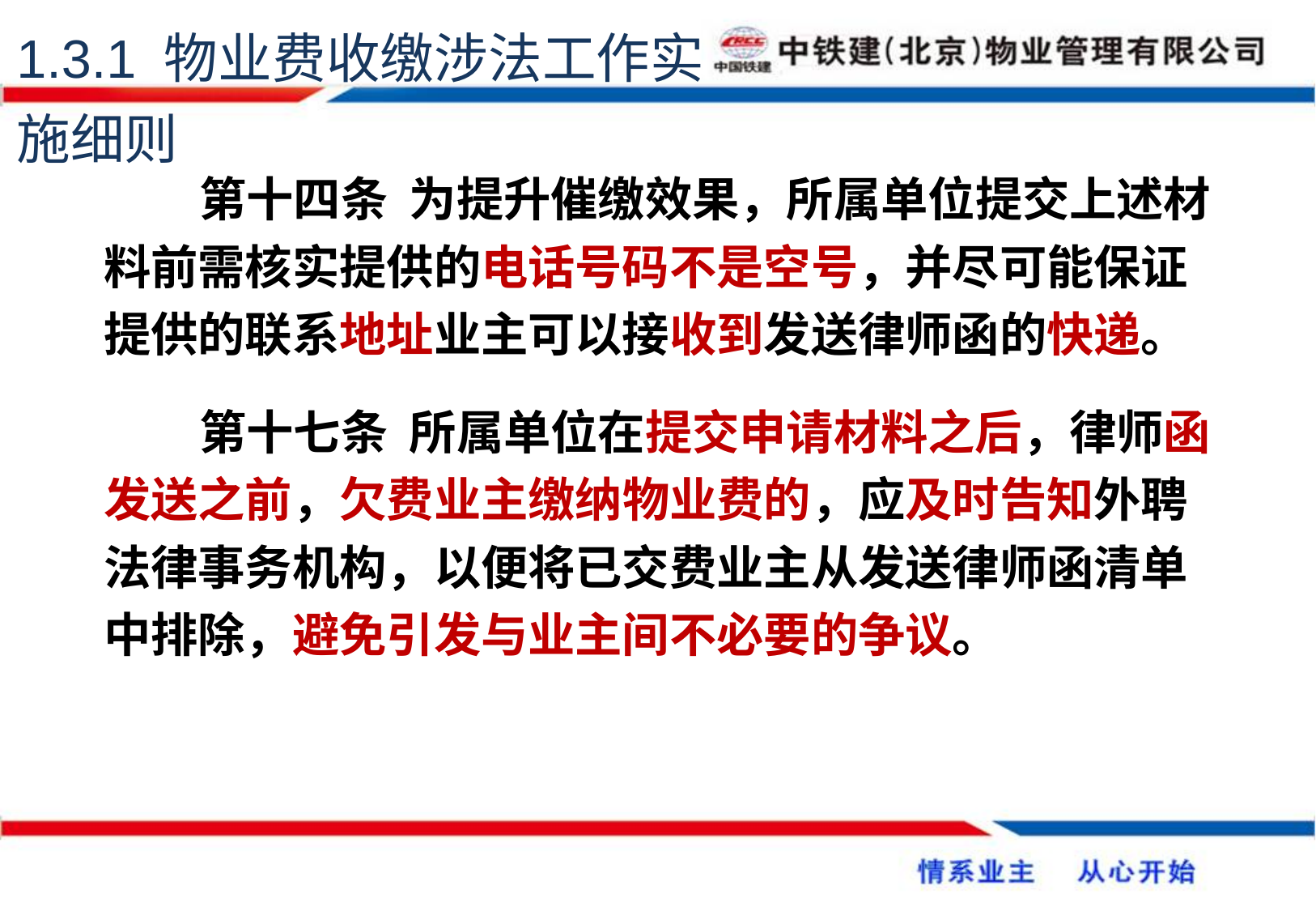

1.3.1 物业费收缴涉法工作实施细则
第十四条  为提升催缴效果，所属单位提交上述材料前需核实提供的电话号码不是空号，并尽可能保证提供的联系地址业主可以接收到发送律师函的快递。
第十七条  所属单位在提交申请材料之后，律师函发送之前，欠费业主缴纳物业费的，应及时告知外聘法律事务机构，以便将已交费业主从发送律师函清单中排除，避免引发与业主间不必要的争议。
66